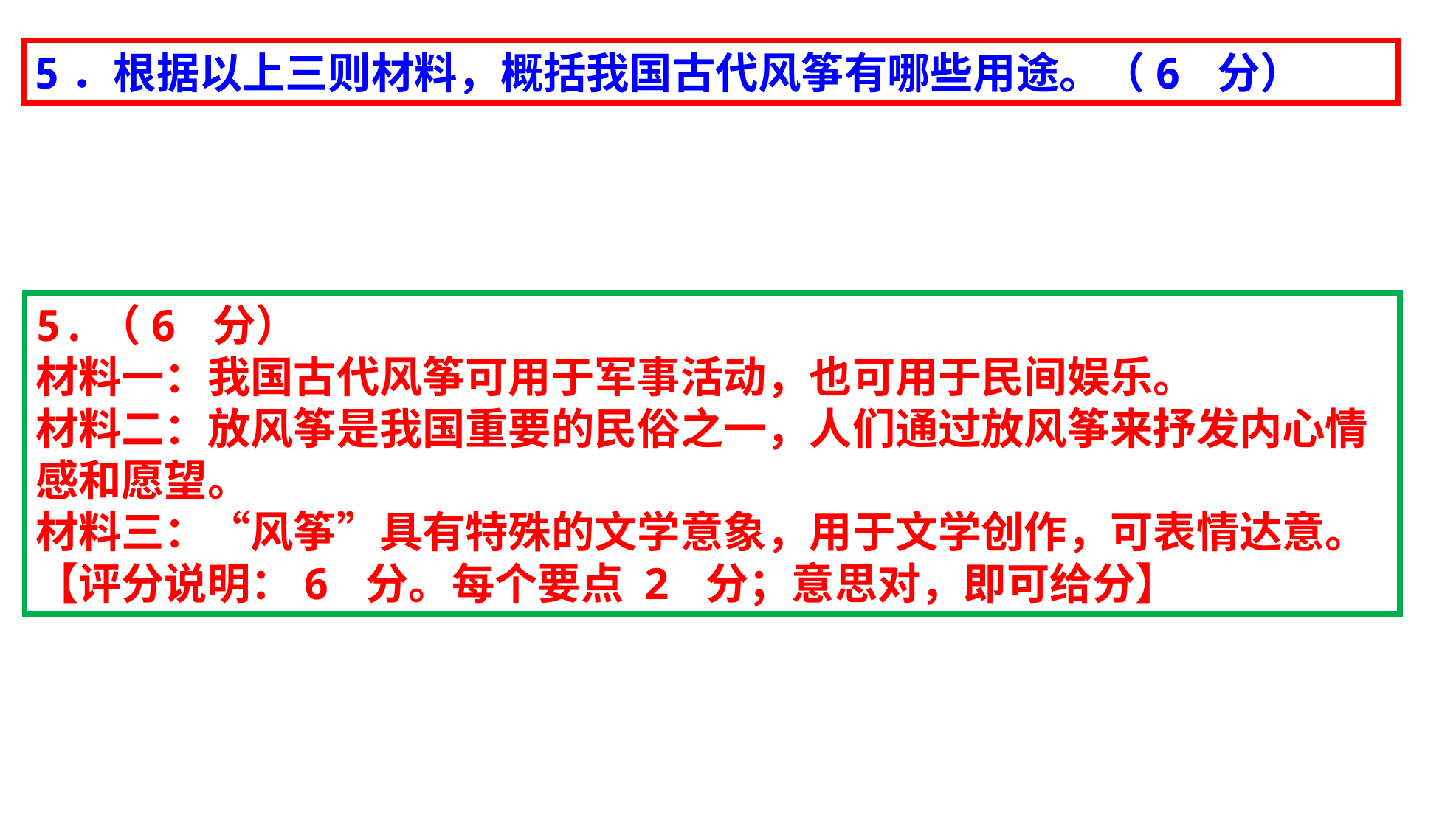

5．根据以上三则材料，概括我国古代风筝有哪些用途。（6 分）
5.（6 分）
材料一：我国古代风筝可用于军事活动，也可用于民间娱乐。
材料二：放风筝是我国重要的民俗之一，人们通过放风筝来抒发内心情感和愿望。
材料三：“风筝”具有特殊的文学意象，用于文学创作，可表情达意。
【评分说明：6 分。每个要点 2 分；意思对，即可给分】